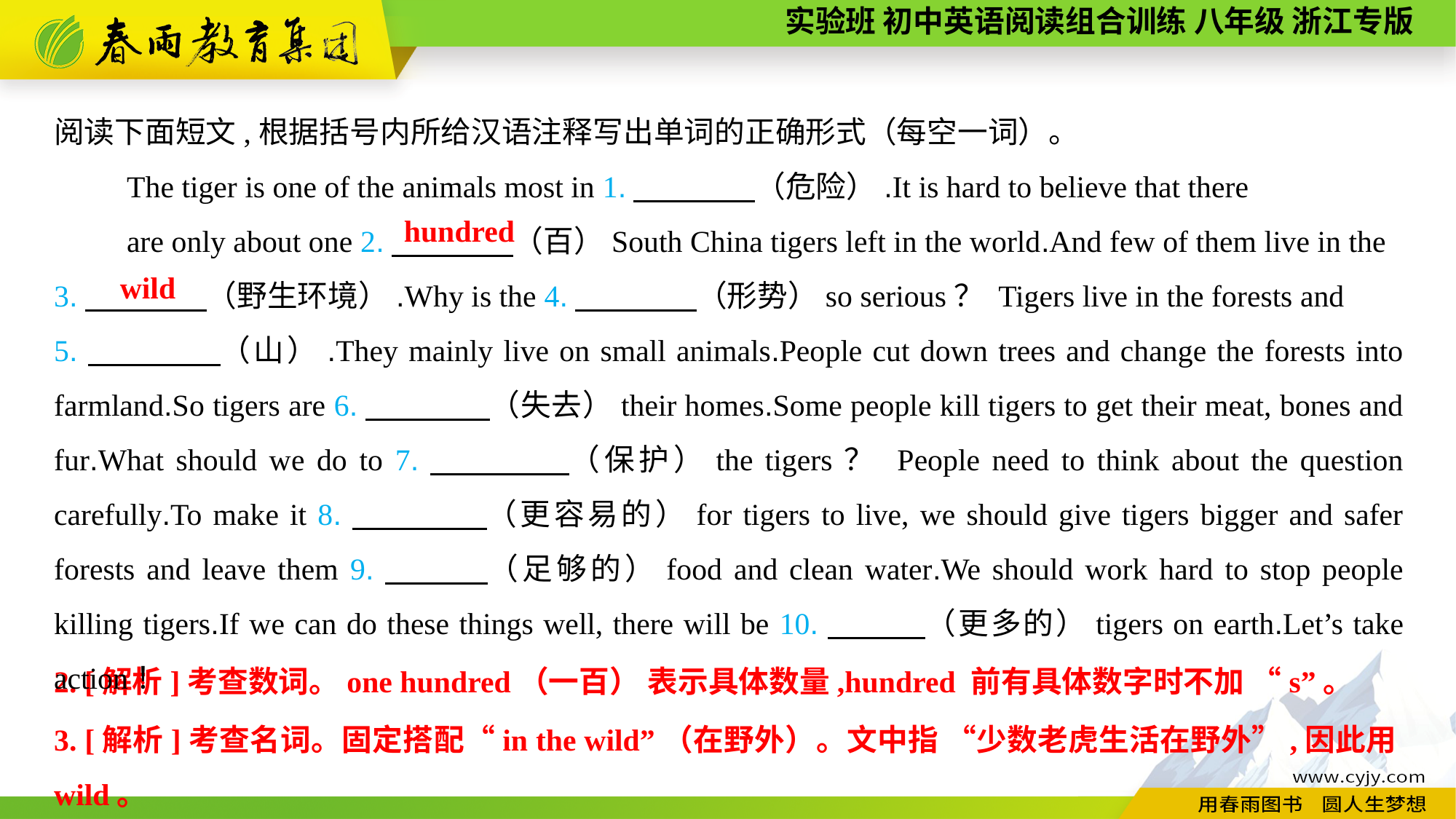

阅读下面短文,根据括号内所给汉语注释写出单词的正确形式（每空一词）。
The tiger is one of the animals most in 1.　　　　（危险）.It is hard to believe that there
are only about one 2.　　　　（百）South China tigers left in the world.And few of them live in the 3.　　　　（野生环境）.Why is the 4.　　　　（形势）so serious？ Tigers live in the forests and
5.　　　　（山）.They mainly live on small animals.People cut down trees and change the forests into farmland.So tigers are 6.　　　　（失去）their homes.Some people kill tigers to get their meat, bones and fur.What should we do to 7.　　　　（保护）the tigers？ People need to think about the question carefully.To make it 8.　　　　（更容易的）for tigers to live, we should give tigers bigger and safer forests and leave them 9.　　　（足够的）food and clean water.We should work hard to stop people killing tigers.If we can do these things well, there will be 10.　　　（更多的）tigers on earth.Let’s take action！
hundred
wild
2. [解析]考查数词。one hundred（一百） 表示具体数量,hundred 前有具体数字时不加 “s”。
3. [解析]考查名词。固定搭配“in the wild”（在野外）。文中指 “少数老虎生活在野外”,因此用wild。